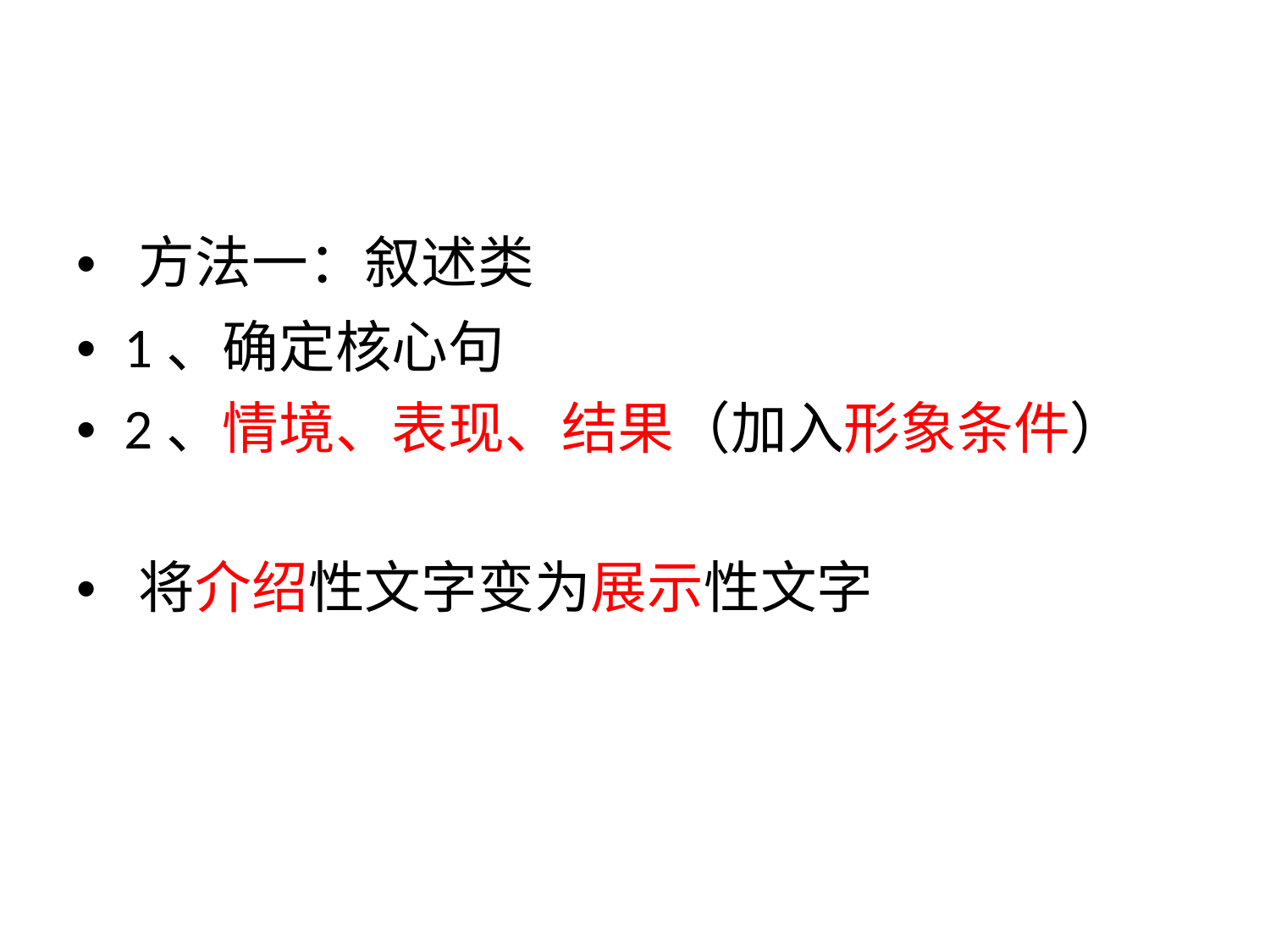

• 方法一：叙述类
• 1、确定核心句
• 2、情境、表现、结果（加入形象条件）
• 将介绍性文字变为展示性文字